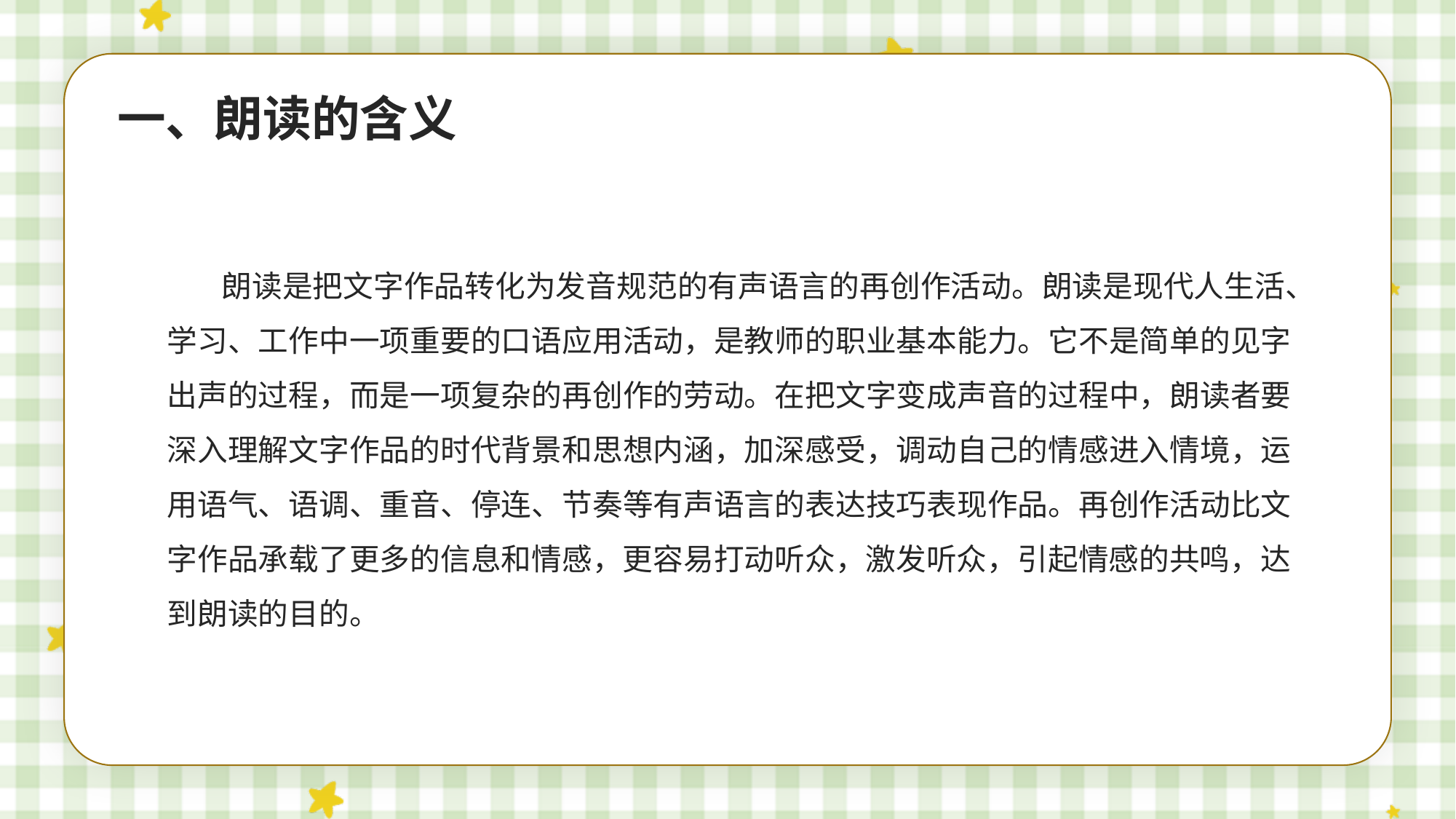

一、朗读的含义
朗读是把文字作品转化为发音规范的有声语言的再创作活动。朗读是现代人生活、学习、工作中一项重要的口语应用活动，是教师的职业基本能力。它不是简单的见字出声的过程，而是一项复杂的再创作的劳动。在把文字变成声音的过程中，朗读者要深入理解文字作品的时代背景和思想内涵，加深感受，调动自己的情感进入情境，运用语气、语调、重音、停连、节奏等有声语言的表达技巧表现作品。再创作活动比文字作品承载了更多的信息和情感，更容易打动听众，激发听众，引起情感的共鸣，达到朗读的目的。